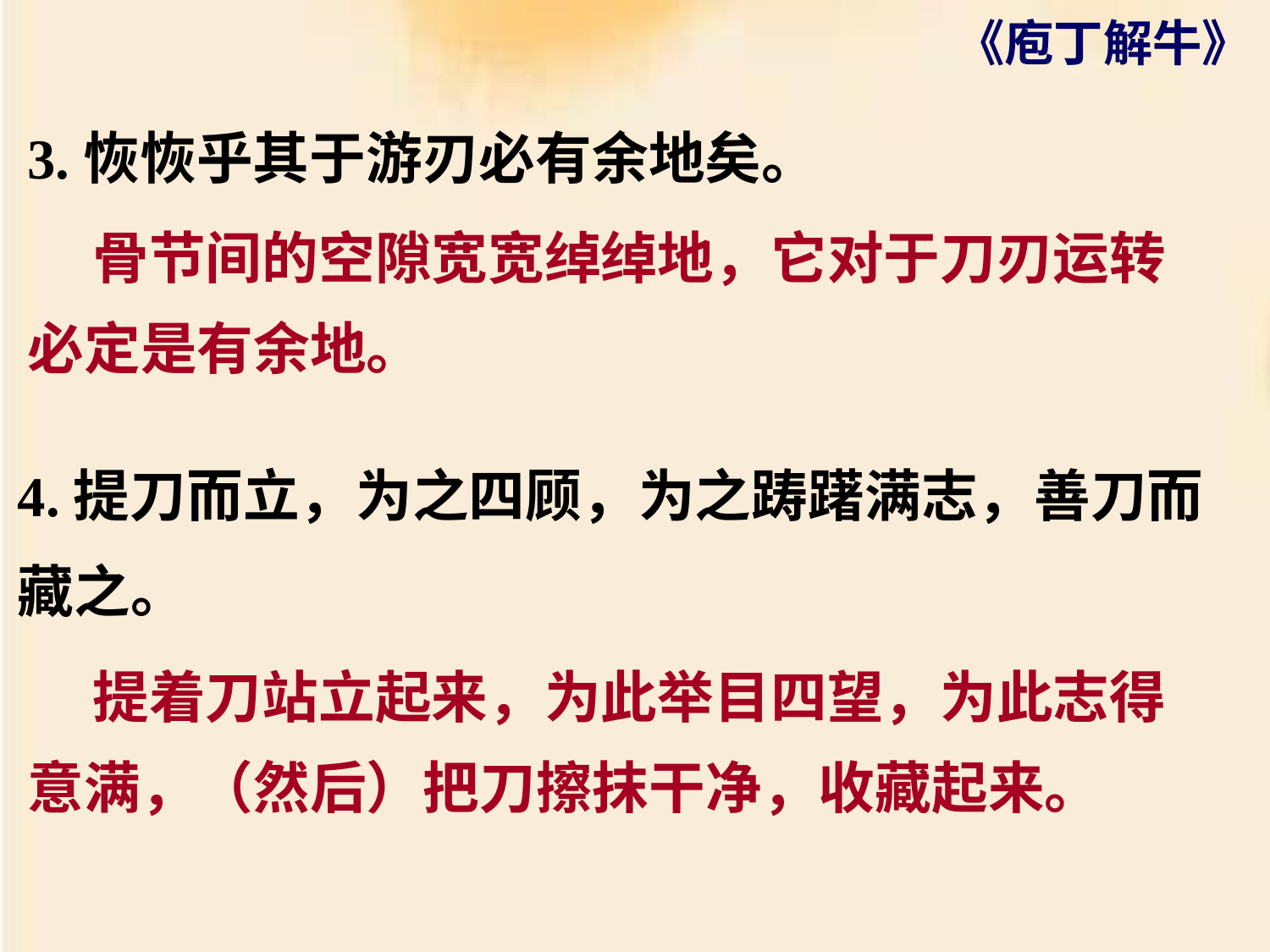

3.恢恢乎其于游刃必有余地矣。
    骨节间的空隙宽宽绰绰地，它对于刀刃运转
必定是有余地。
4.提刀而立，为之四顾，为之踌躇满志，善刀而
藏之。
    提着刀站立起来，为此举目四望，为此志得
意满，（然后）把刀擦抹干净，收藏起来。